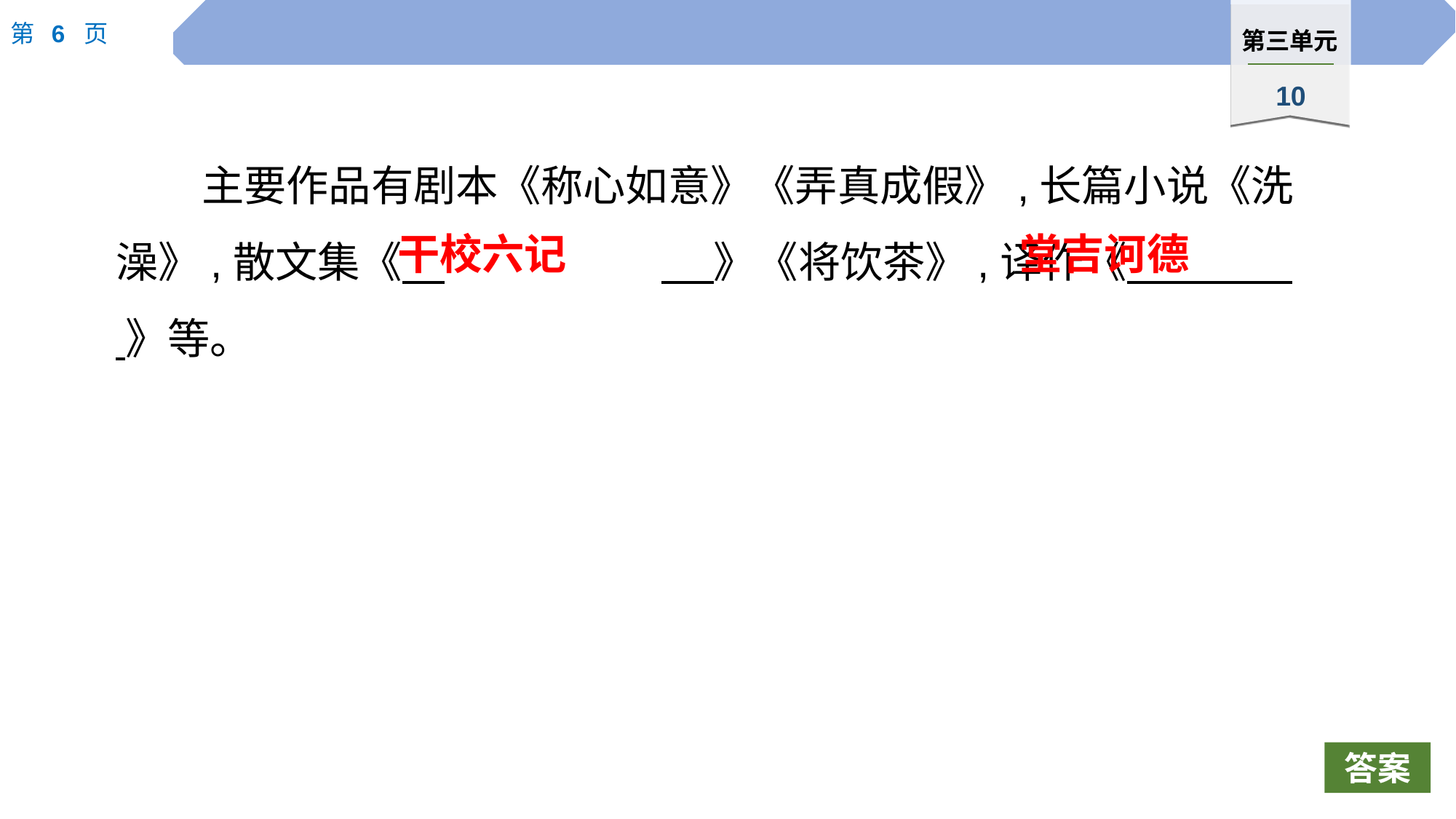

主要作品有剧本《称心如意》《弄真成假》,长篇小说《洗澡》,散文集《　		 　》《将饮茶》,译作《　               》等。
干校六记
堂吉诃德
答案